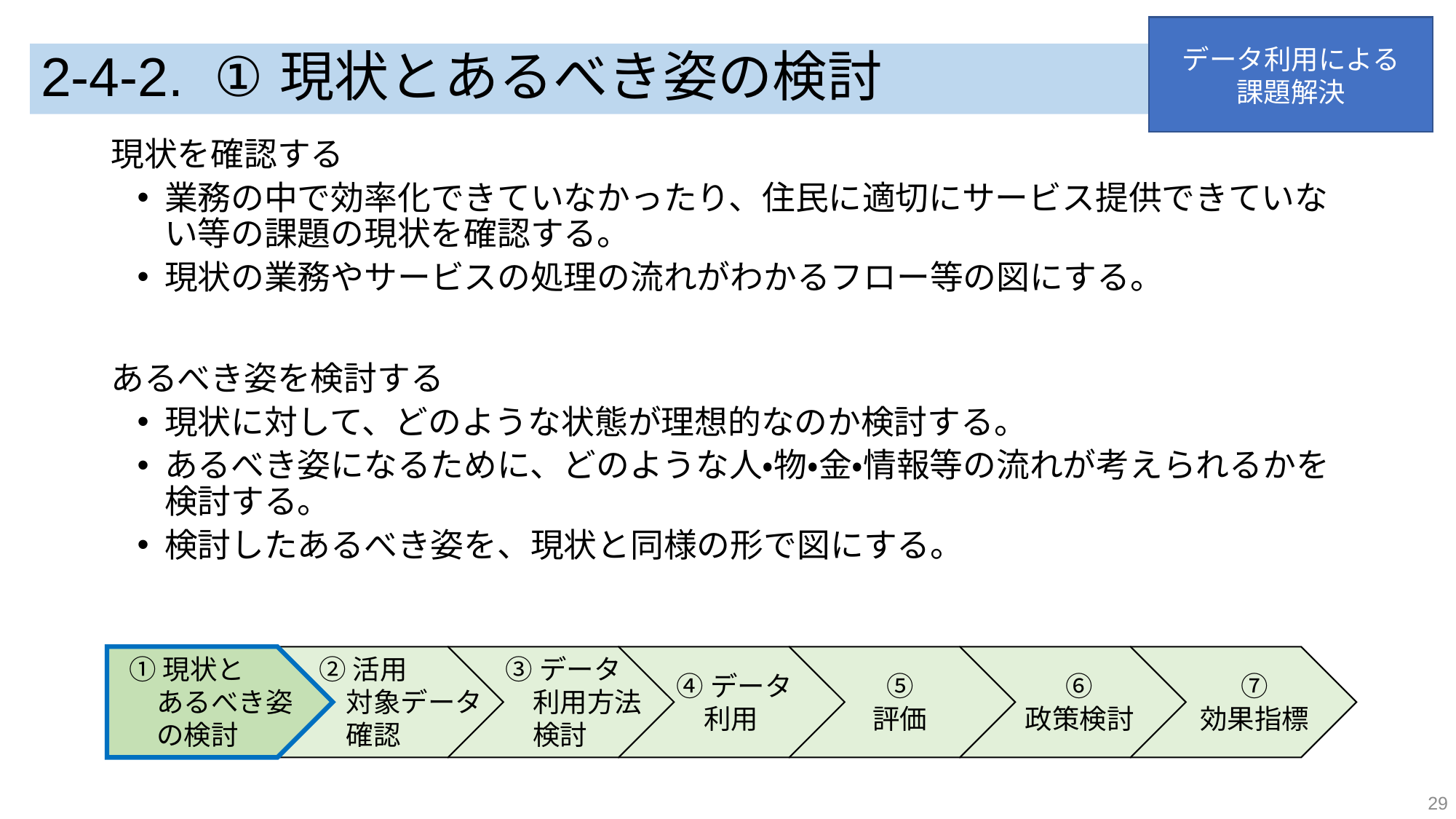

データ利用による
課題解決
# 2-4-2.  ①現状とあるべき姿の検討
現状を確認する
業務の中で効率化できていなかったり、住民に適切にサービス提供できていない等の課題の現状を確認する。
現状の業務やサービスの処理の流れがわかるフロー等の図にする。

あるべき姿を検討する
現状に対して、どのような状態が理想的なのか検討する。
あるべき姿になるために、どのような人・物・金・情報等の流れが考えられるかを検討する。
検討したあるべき姿を、現状と同様の形で図にする。

①現状と
　あるべき姿
　の検討
②活用
　対象データ
　確認
③データ
　利用方法
　検討
④データ
　利用
⑤
評価
⑥
政策検討
⑦
効果指標
29